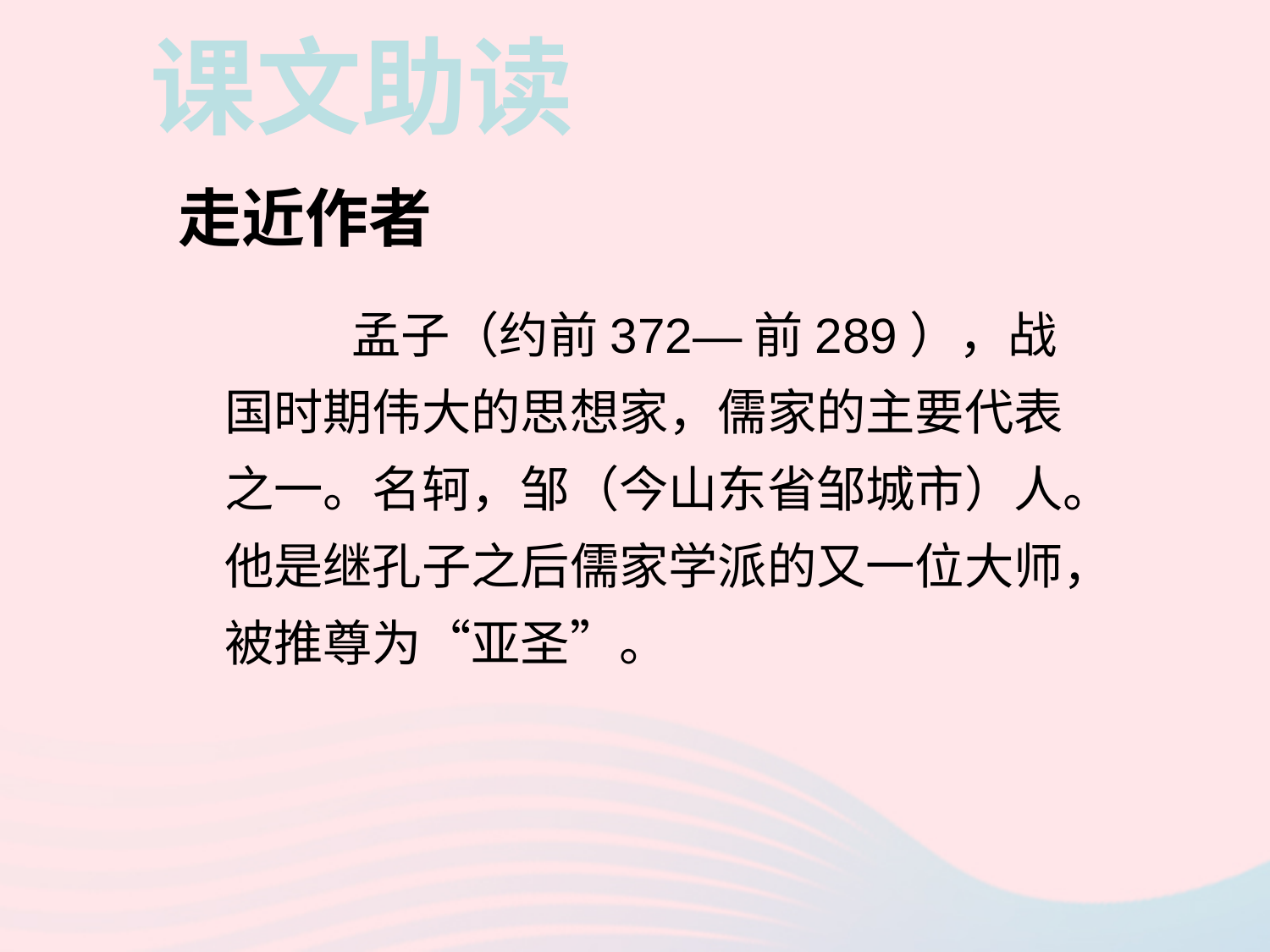

课文助读
走近作者
	孟子（约前372—前289），战国时期伟大的思想家，儒家的主要代表之一。名轲，邹（今山东省邹城市）人。他是继孔子之后儒家学派的又一位大师，被推尊为“亚圣”。